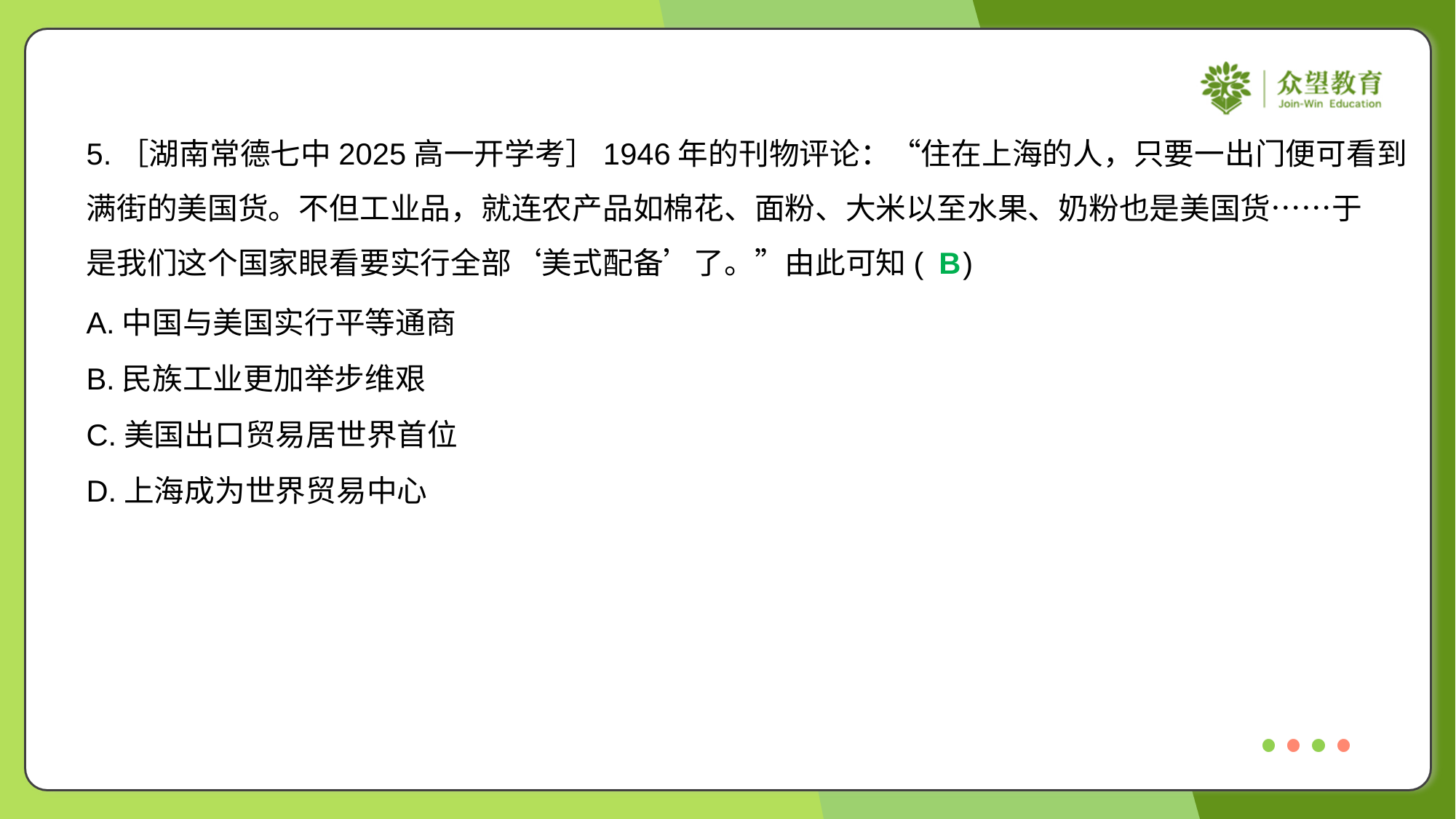

5.［湖南常德七中2025高一开学考］1946年的刊物评论：“住在上海的人，只要一出门便可看到
满街的美国货。不但工业品，就连农产品如棉花、面粉、大米以至水果、奶粉也是美国货……于
是我们这个国家眼看要实行全部‘美式配备’了。”由此可知(     )
B
A.中国与美国实行平等通商
B.民族工业更加举步维艰
C.美国出口贸易居世界首位
D.上海成为世界贸易中心